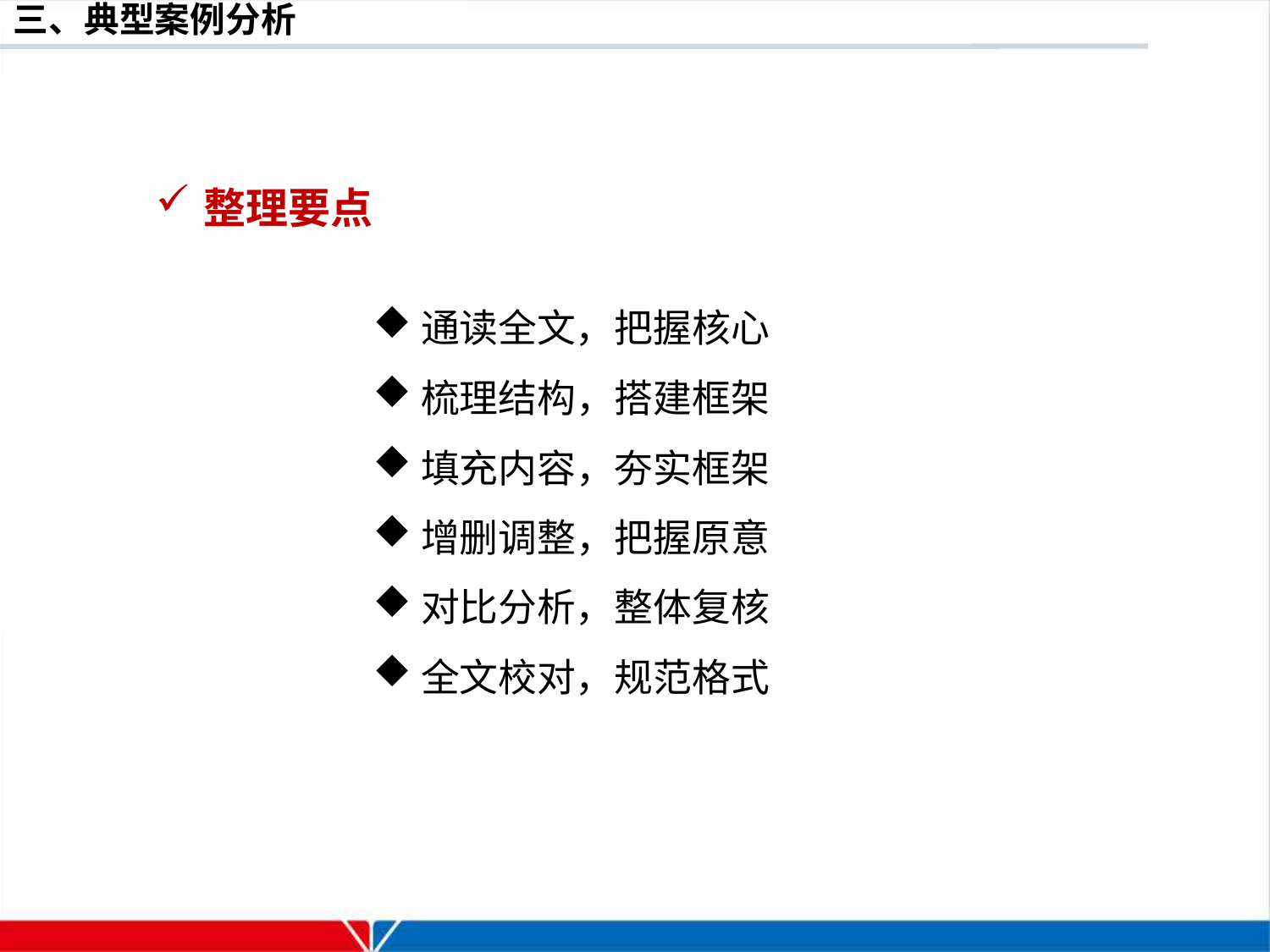

整理要点
通读全文，把握核心
梳理结构，搭建框架
填充内容，夯实框架
增删调整，把握原意
对比分析，整体复核
全文校对，规范格式